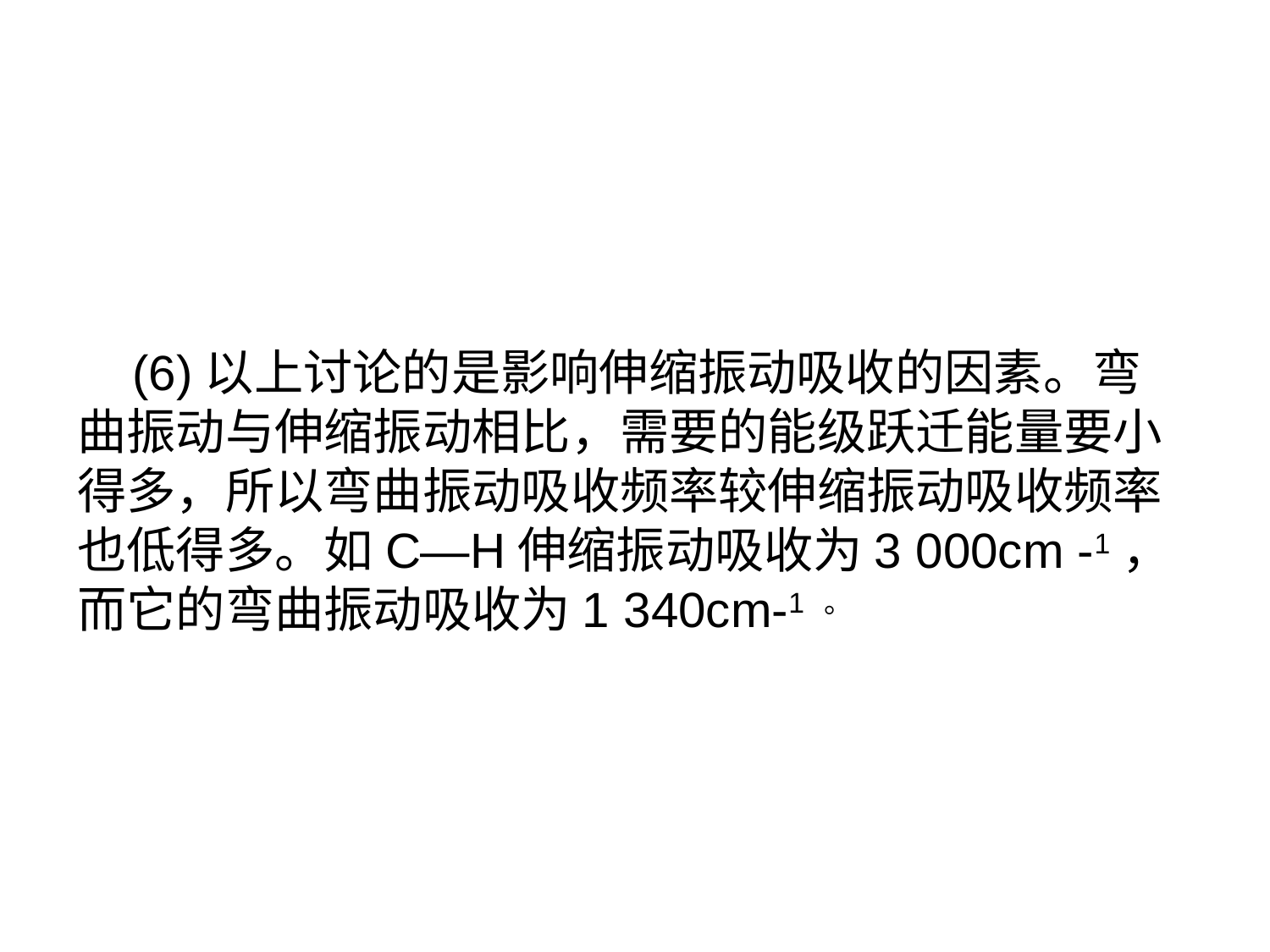

(6)以上讨论的是影响伸缩振动吸收的因素。弯曲振动与伸缩振动相比，需要的能级跃迁能量要小得多，所以弯曲振动吸收频率较伸缩振动吸收频率也低得多。如C—H伸缩振动吸收为3 000cm -1，而它的弯曲振动吸收为1 340cm-1 。